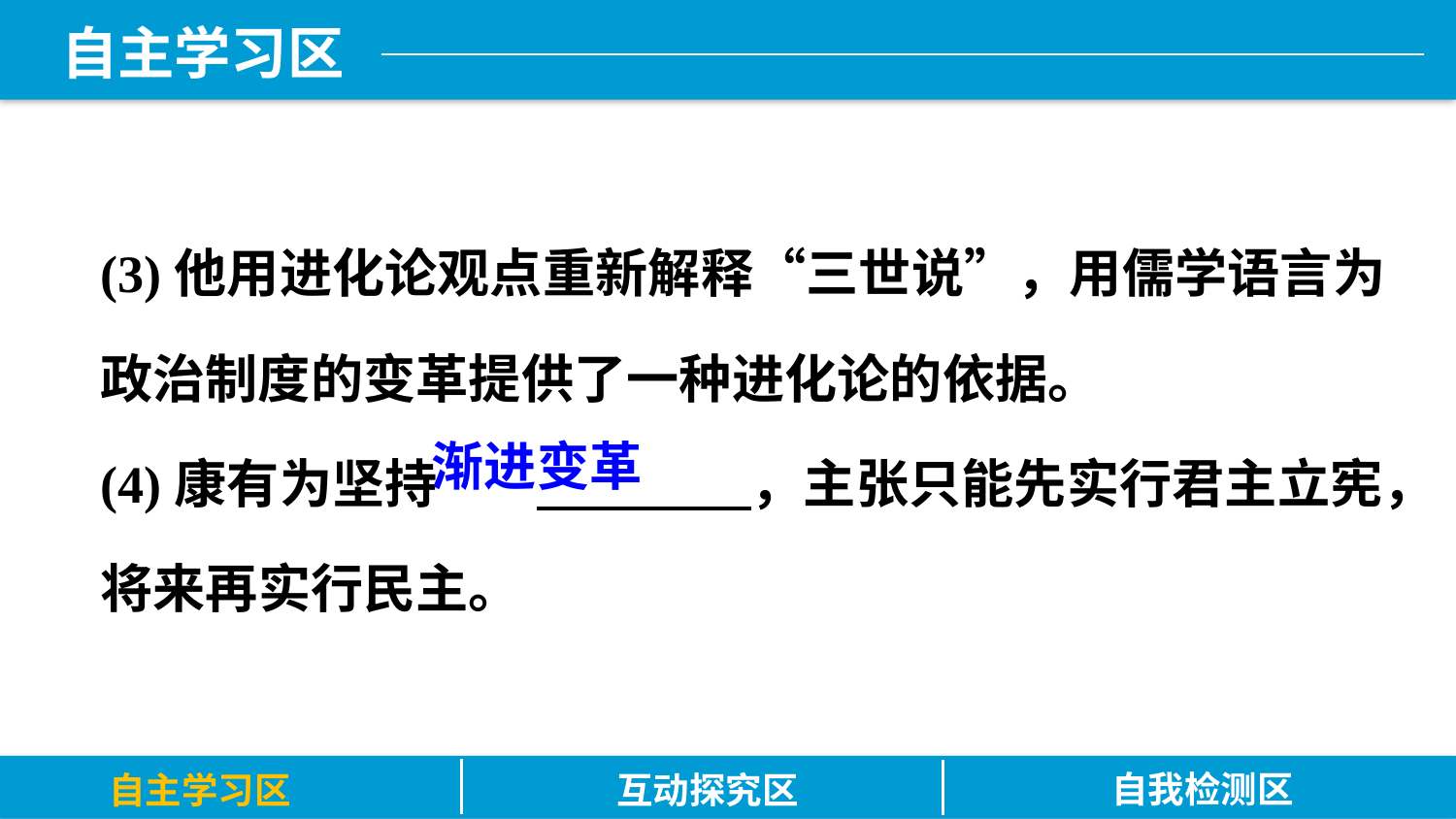

(3)他用进化论观点重新解释“三世说”，用儒学语言为政治制度的变革提供了一种进化论的依据。
(4)康有为坚持	                  ，主张只能先实行君主立宪，将来再实行民主。
渐进变革
自我检测区
自主学习区
互动探究区